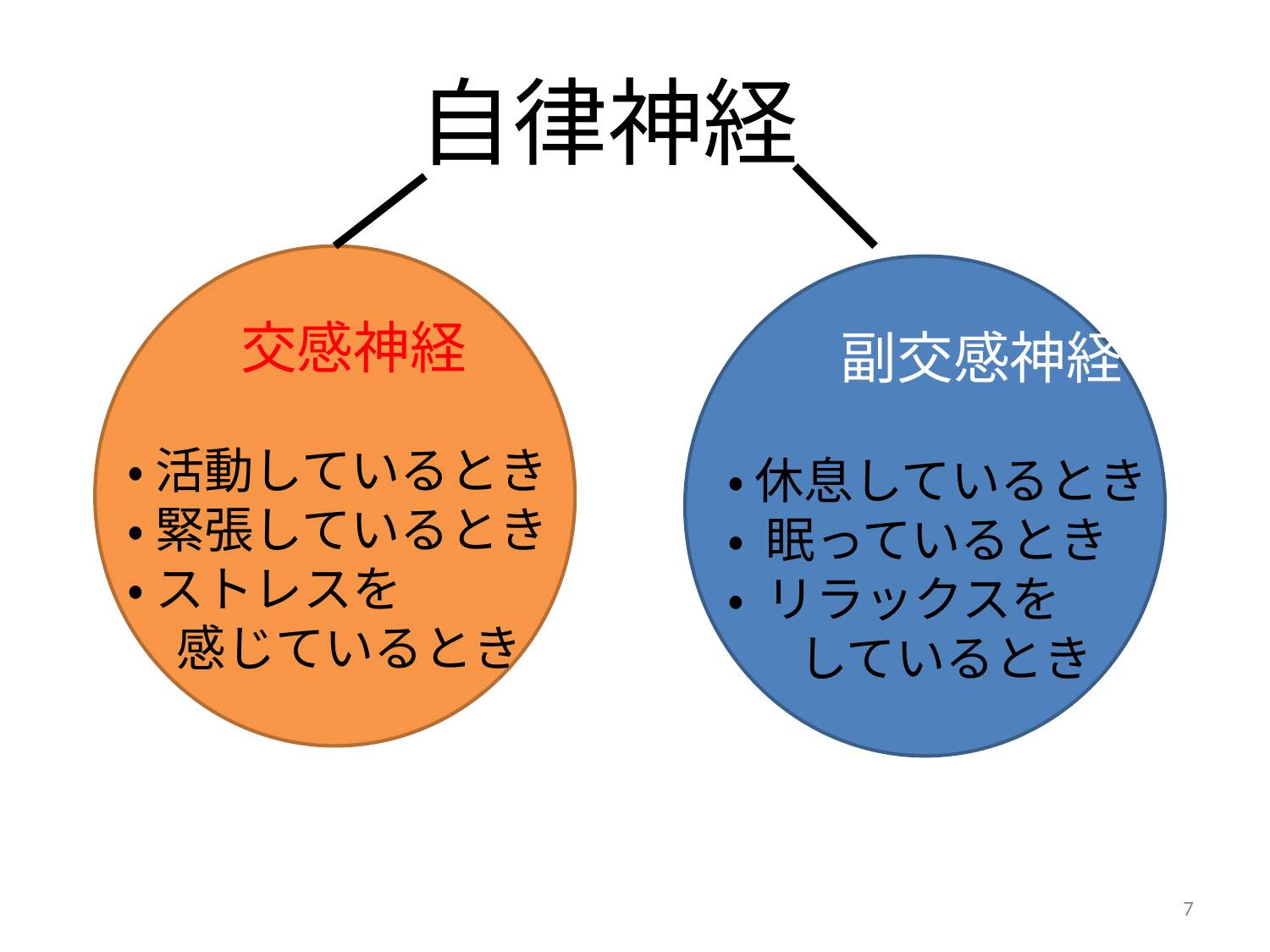

自律神経

　　交感神経

・ 活動しているとき
・ 緊張しているとき
・ ストレスを
　感じているとき
　　副交感神経

・ 休息しているとき
・  眠っているとき
・  リラックスを
　  しているとき
7